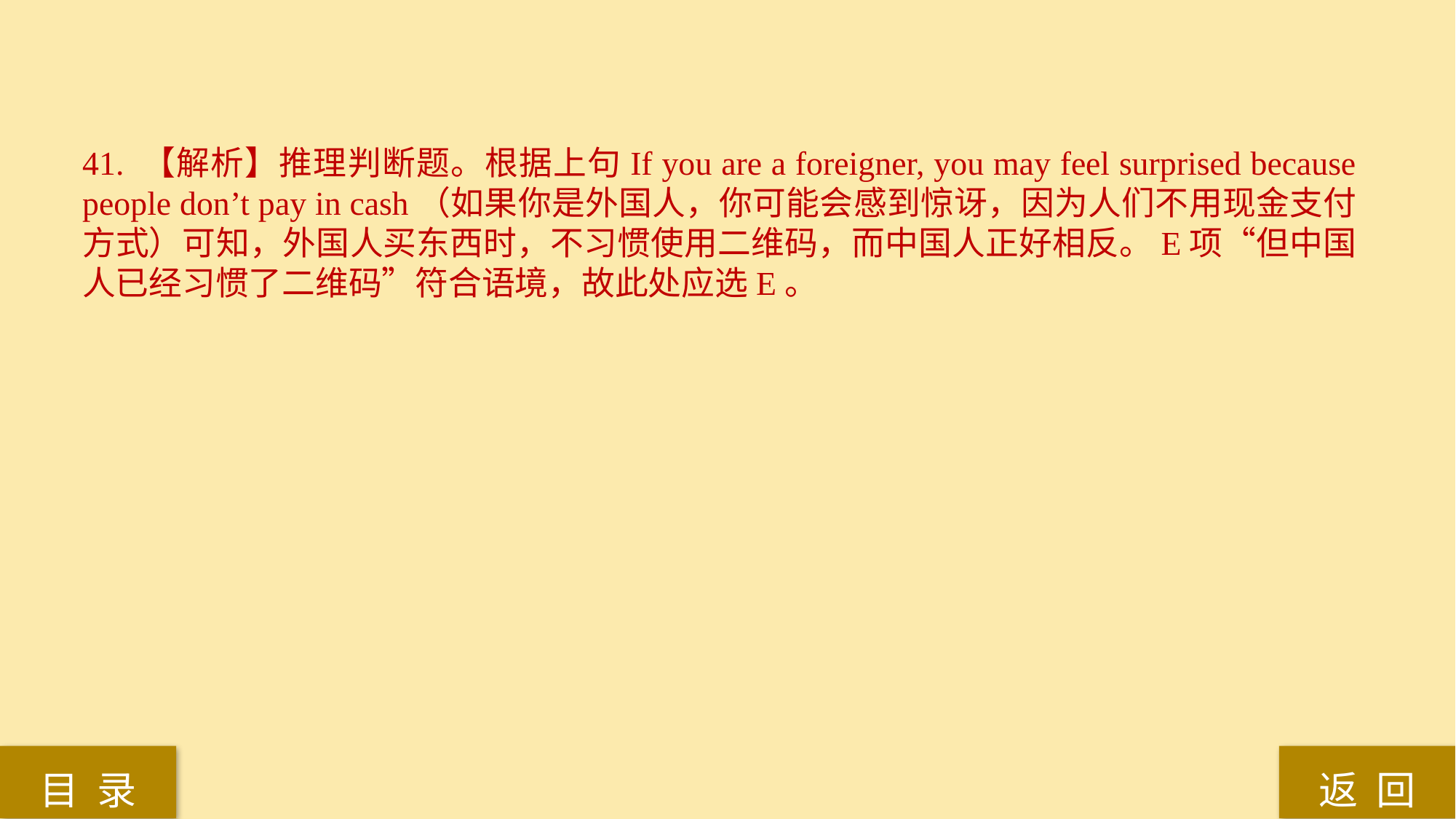

41. 【解析】推理判断题。根据上句If you are a foreigner, you may feel surprised because people don’t pay in cash（如果你是外国人，你可能会感到惊讶，因为人们不用现金支付方式）可知，外国人买东西时，不习惯使用二维码，而中国人正好相反。E项“但中国人已经习惯了二维码”符合语境，故此处应选E。
返  回